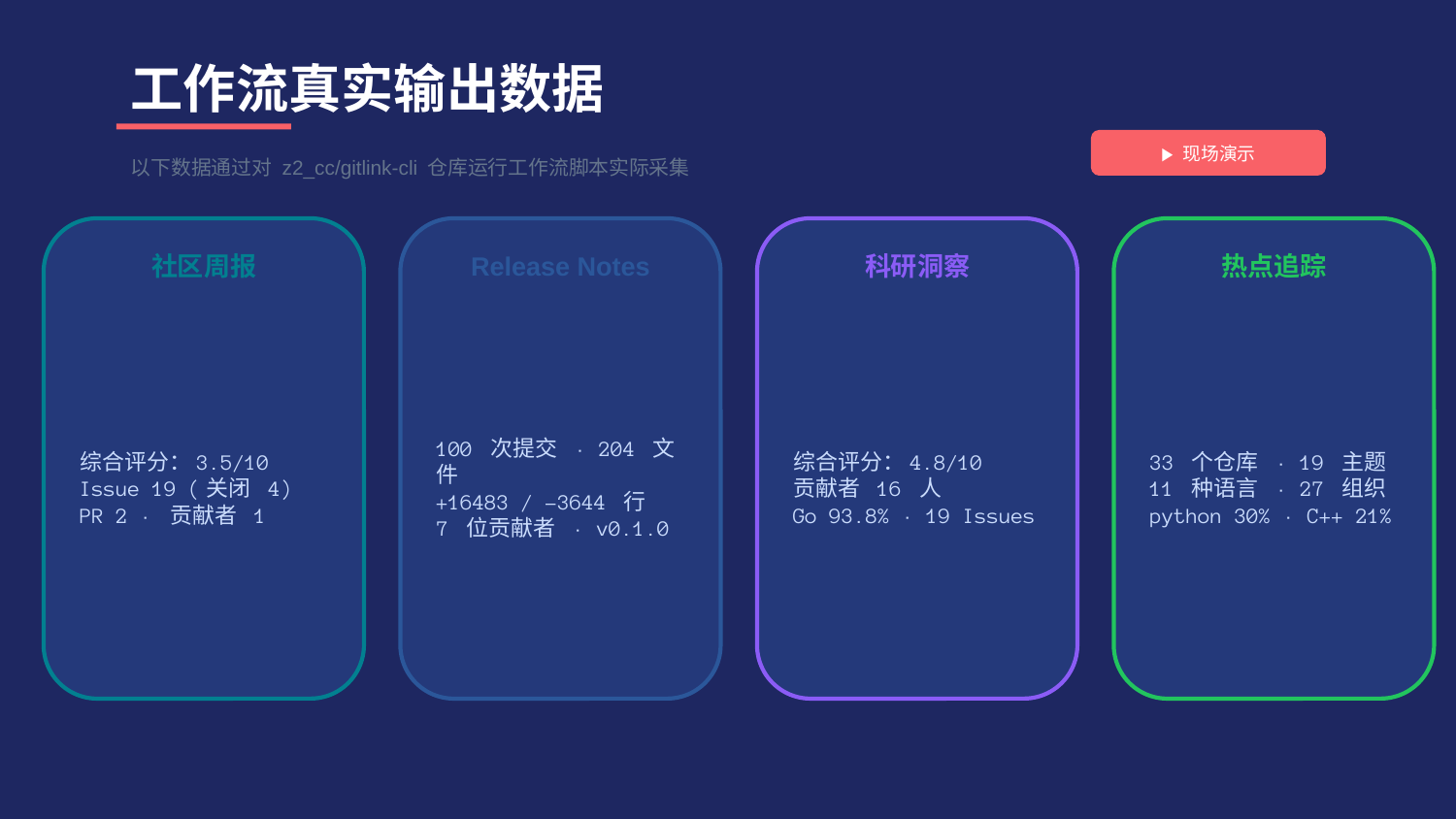

工作流真实输出数据

▶ 现场演示
以下数据通过对 z2_cc/gitlink-cli 仓库运行工作流脚本实际采集

社区周报
Release Notes
科研洞察
热点追踪
综合评分：3.5/10
Issue 19 (关闭 4)
PR 2 · 贡献者 1
100 次提交 · 204 文件
+16483 / -3644 行
7 位贡献者 · v0.1.0
综合评分：4.8/10
贡献者 16 人
Go 93.8% · 19 Issues
33 个仓库 · 19 主题
11 种语言 · 27 组织
python 30% · C++ 21%